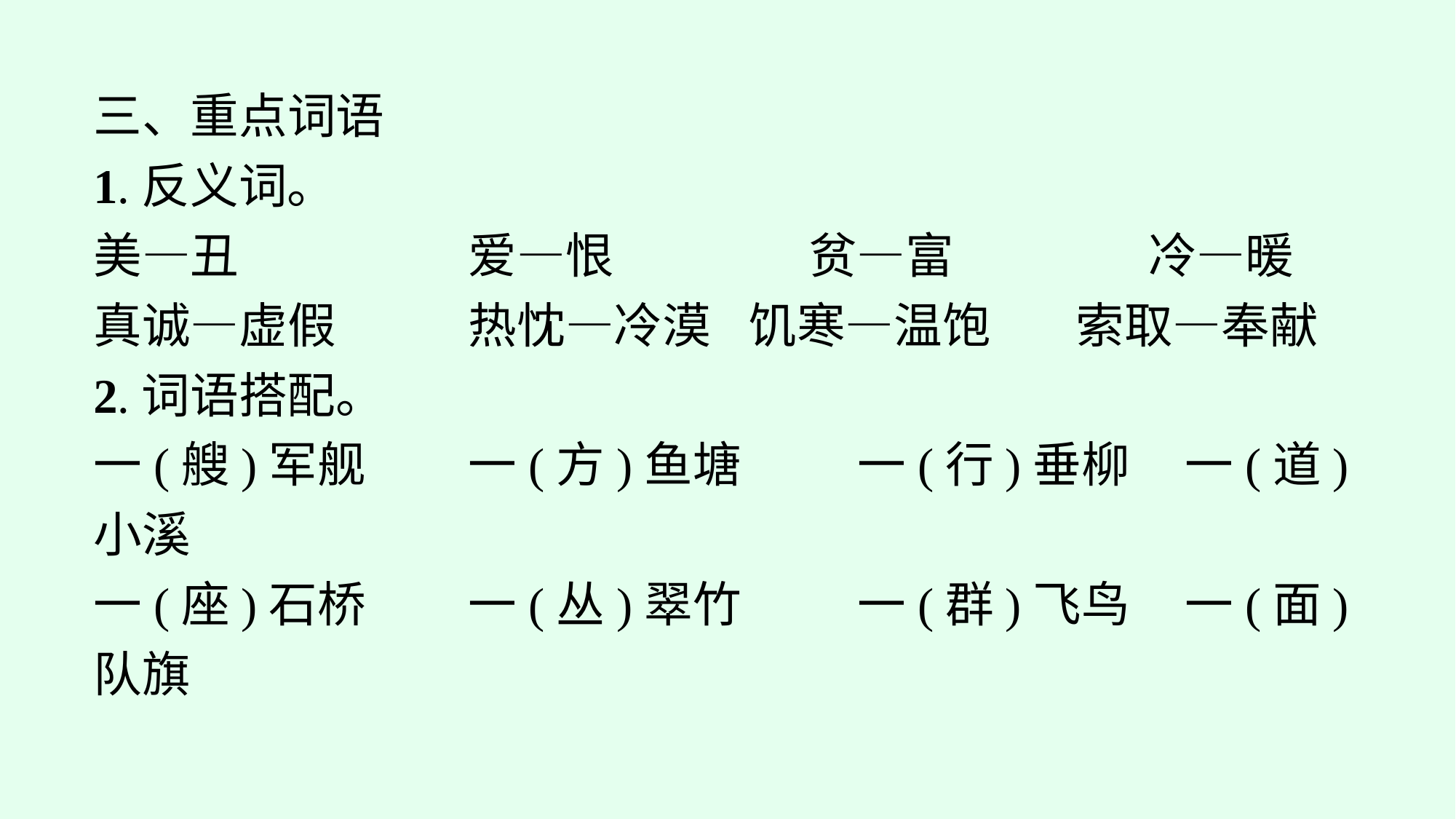

三、重点词语
1.反义词。
美—丑　　　　	爱—恨　　　　贫—富　　　　冷—暖
真诚—虚假		热忱—冷漠	饥寒—温饱	索取—奉献
2.词语搭配。
一(艘)军舰	一(方)鱼塘		一(行)垂柳	一(道)小溪
一(座)石桥	一(丛)翠竹		一(群)飞鸟	一(面)队旗